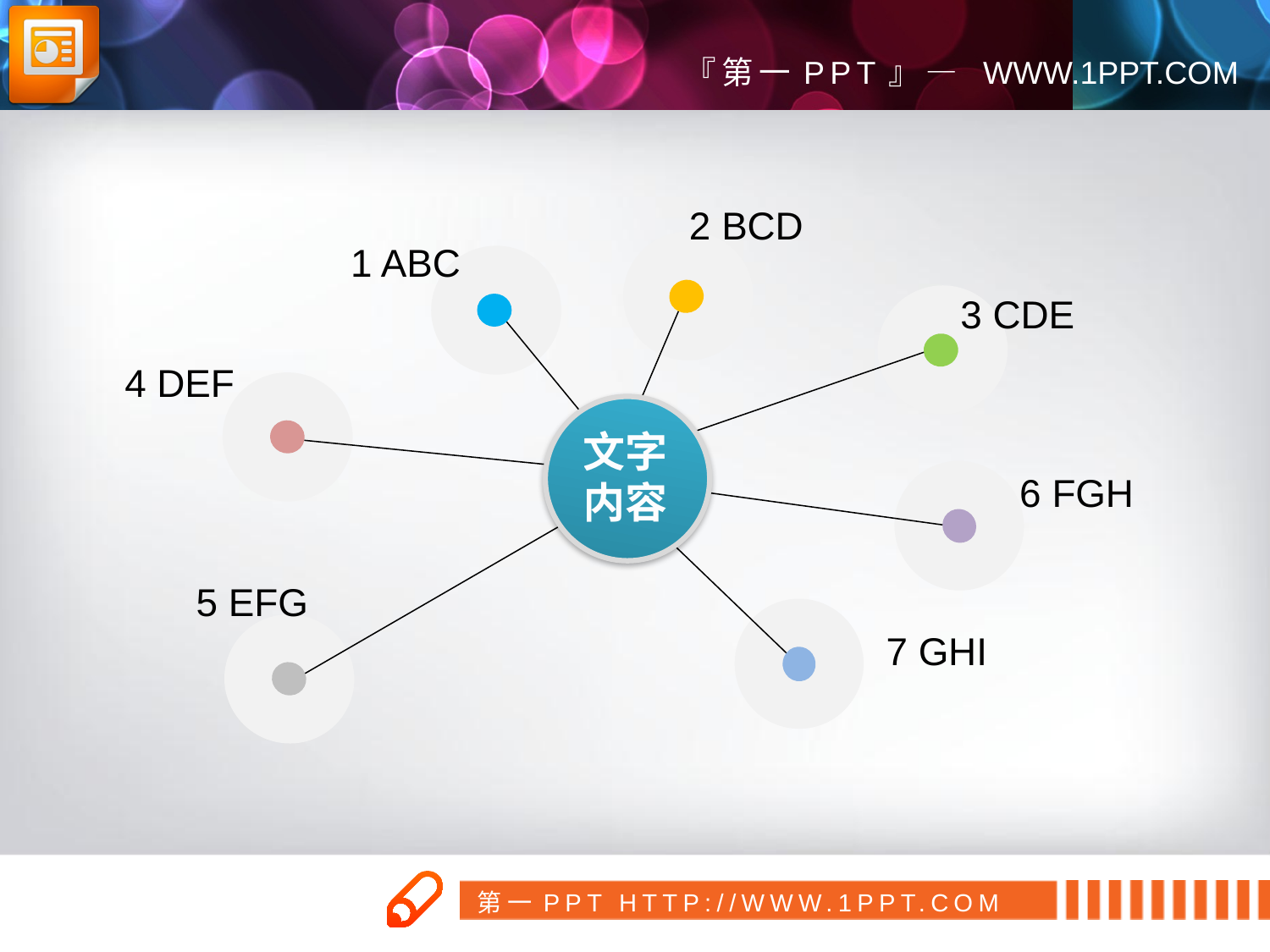

2 BCD

1 ABC

3 CDE
4 DEF

文字
内容

6 FGH
5 EFG

7 GHI